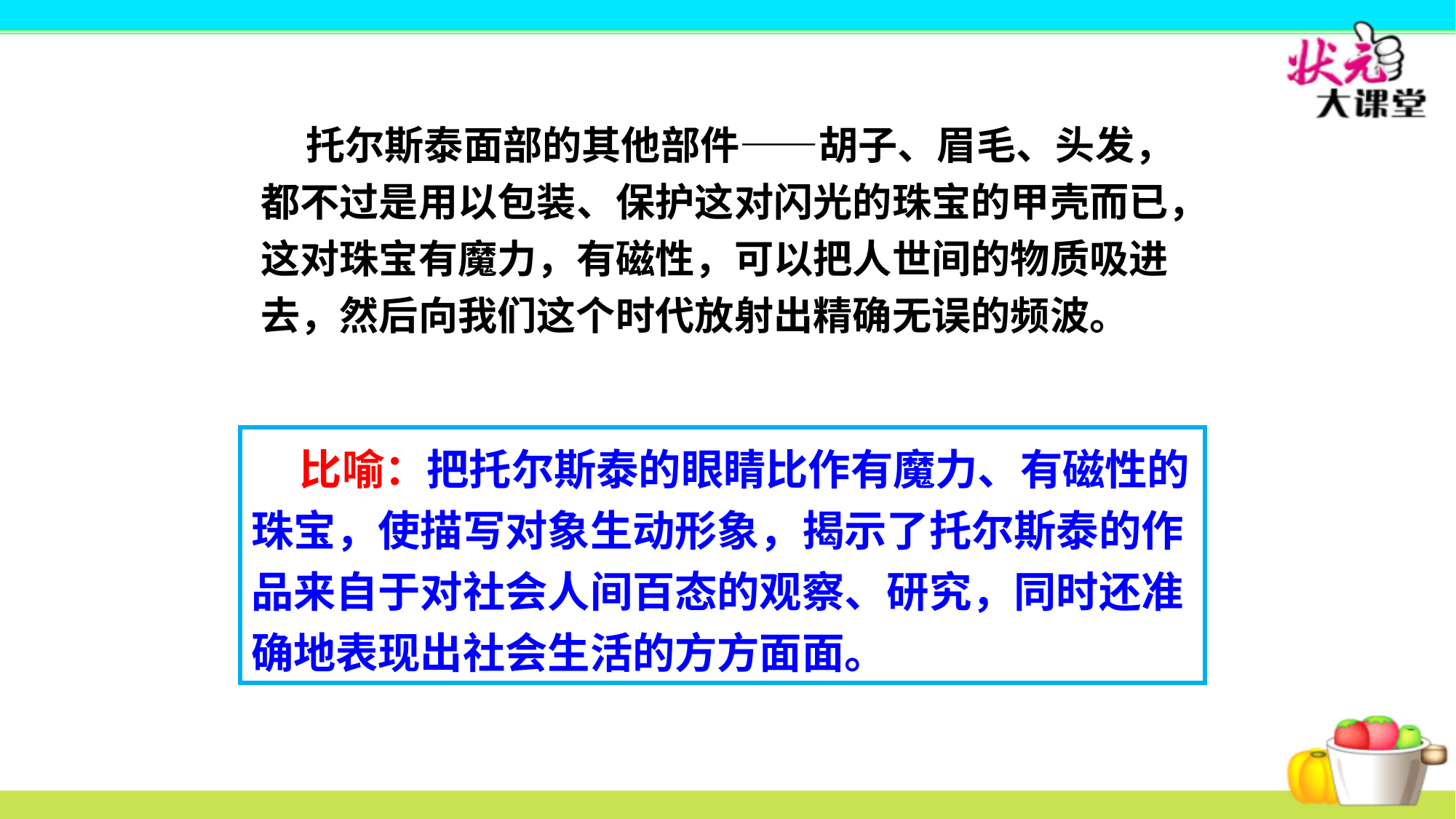

托尔斯泰面部的其他部件——胡子、眉毛、头发，都不过是用以包装、保护这对闪光的珠宝的甲壳而已，这对珠宝有魔力，有磁性，可以把人世间的物质吸进去，然后向我们这个时代放射出精确无误的频波。
    比喻：把托尔斯泰的眼睛比作有魔力、有磁性的珠宝，使描写对象生动形象，揭示了托尔斯泰的作品来自于对社会人间百态的观察、研究，同时还准确地表现出社会生活的方方面面。